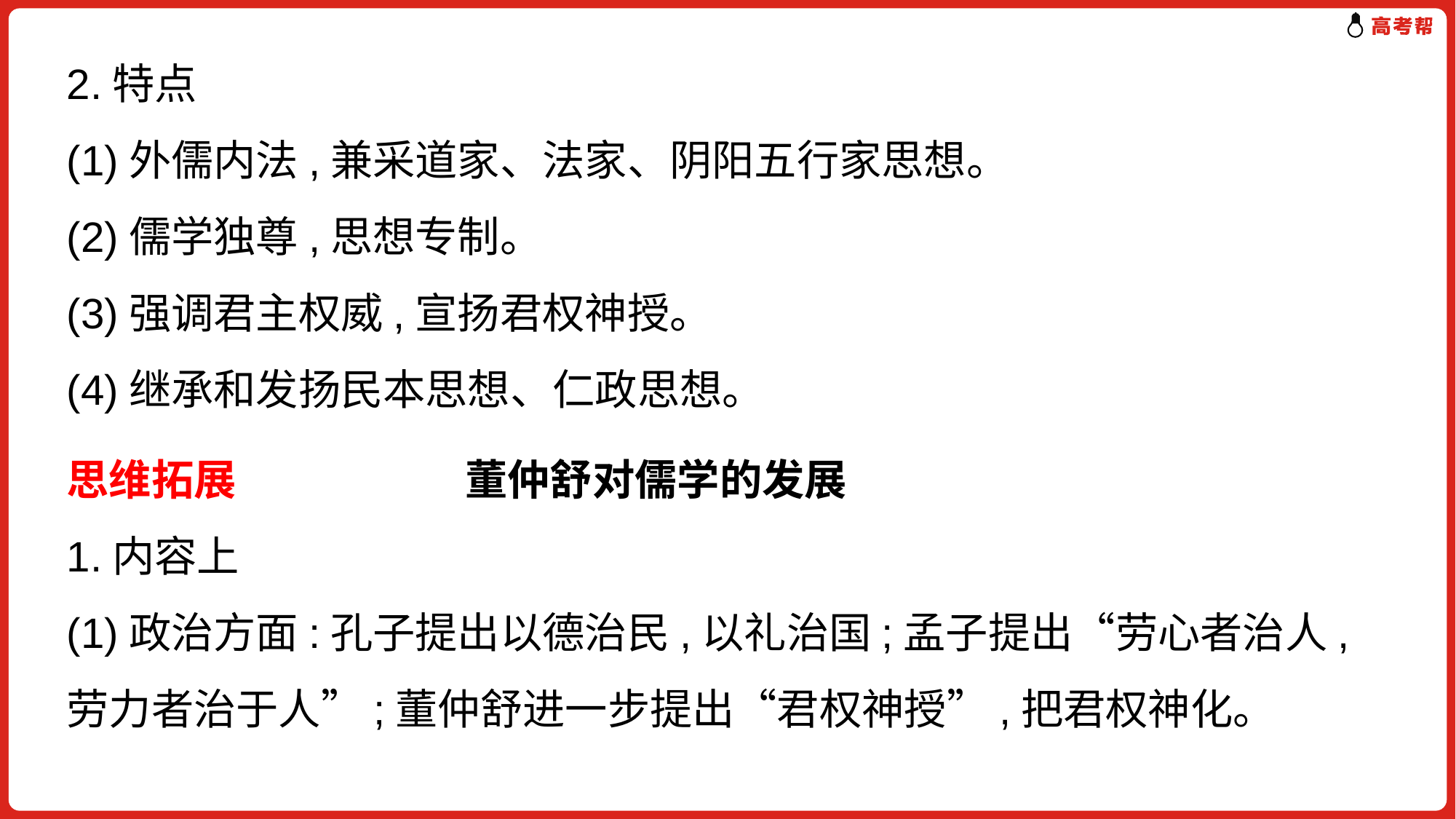

2.特点
(1)外儒内法,兼采道家、法家、阴阳五行家思想。
(2)儒学独尊,思想专制。
(3)强调君主权威,宣扬君权神授。
(4)继承和发扬民本思想、仁政思想。
思维拓展　　               董仲舒对儒学的发展
1.内容上
(1)政治方面:孔子提出以德治民,以礼治国;孟子提出“劳心者治人,劳力者治于人”;董仲舒进一步提出“君权神授”,把君权神化。